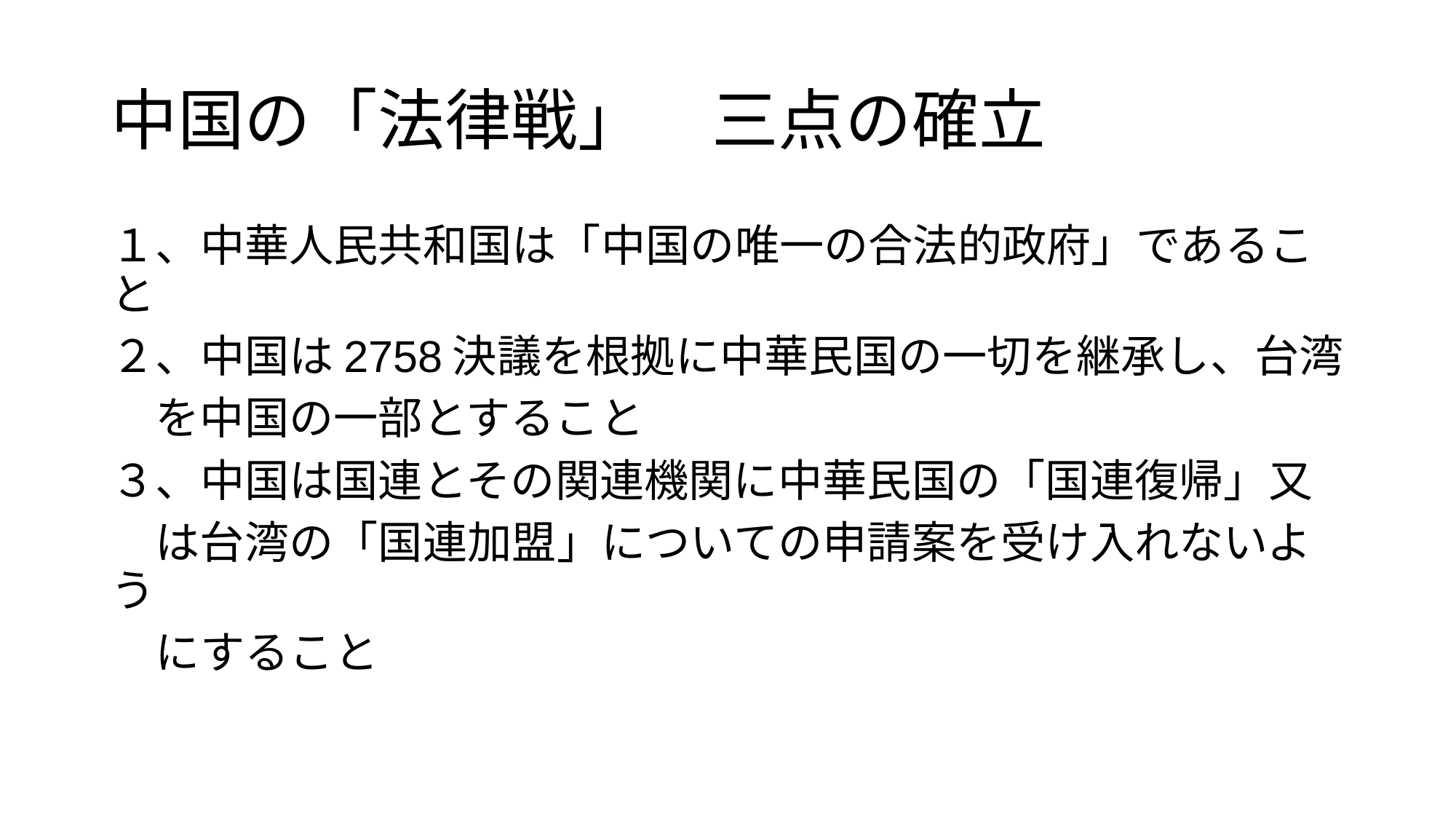

# 中国の「法律戦」　三点の確立
１、中華人民共和国は「中国の唯一の合法的政府」であること
２、中国は2758決議を根拠に中華民国の一切を継承し、台湾
　を中国の一部とすること
３、中国は国連とその関連機関に中華民国の「国連復帰」又
　は台湾の「国連加盟」についての申請案を受け入れないよう
　にすること